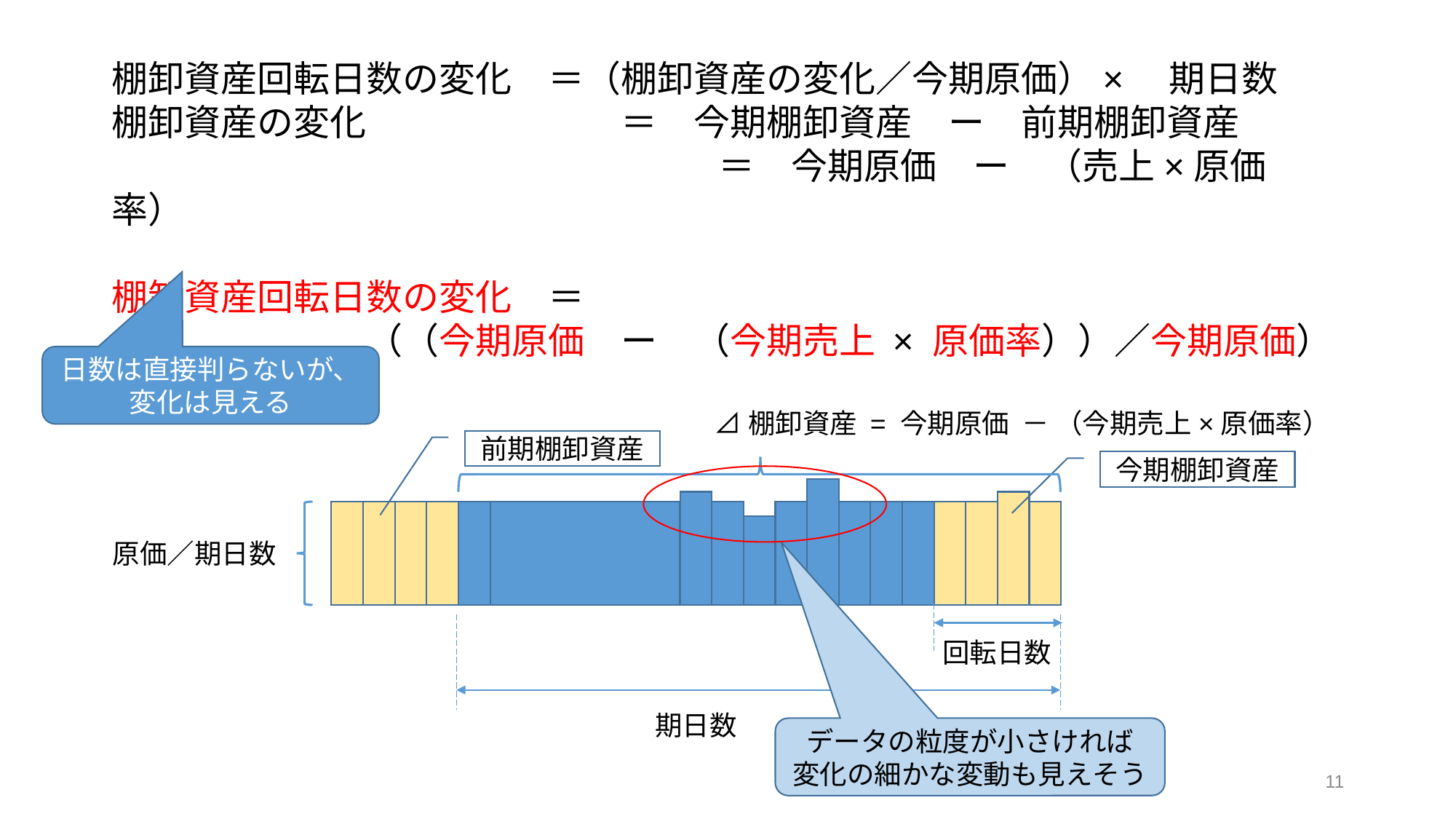

棚卸資産回転日数の変化　＝（棚卸資産の変化／今期原価）×　期日数
棚卸資産の変化　　　　　　　＝　今期棚卸資産　ー　前期棚卸資産
　　　　　　　　　   　　　　　　　＝　今期原価　ー　（売上×原価率）

棚卸資産回転日数の変化　＝
　　　　　　　（（今期原価　ー　（今期売上 × 原価率））／今期原価）×　期日数

日数は直接判らないが、変化は見える
⊿棚卸資産 = 今期原価  － （今期売上×原価率）
前期棚卸資産
今期棚卸資産

原価／期日数
回転日数
期日数
データの粒度が小さければ
変化の細かな変動も見えそう
11